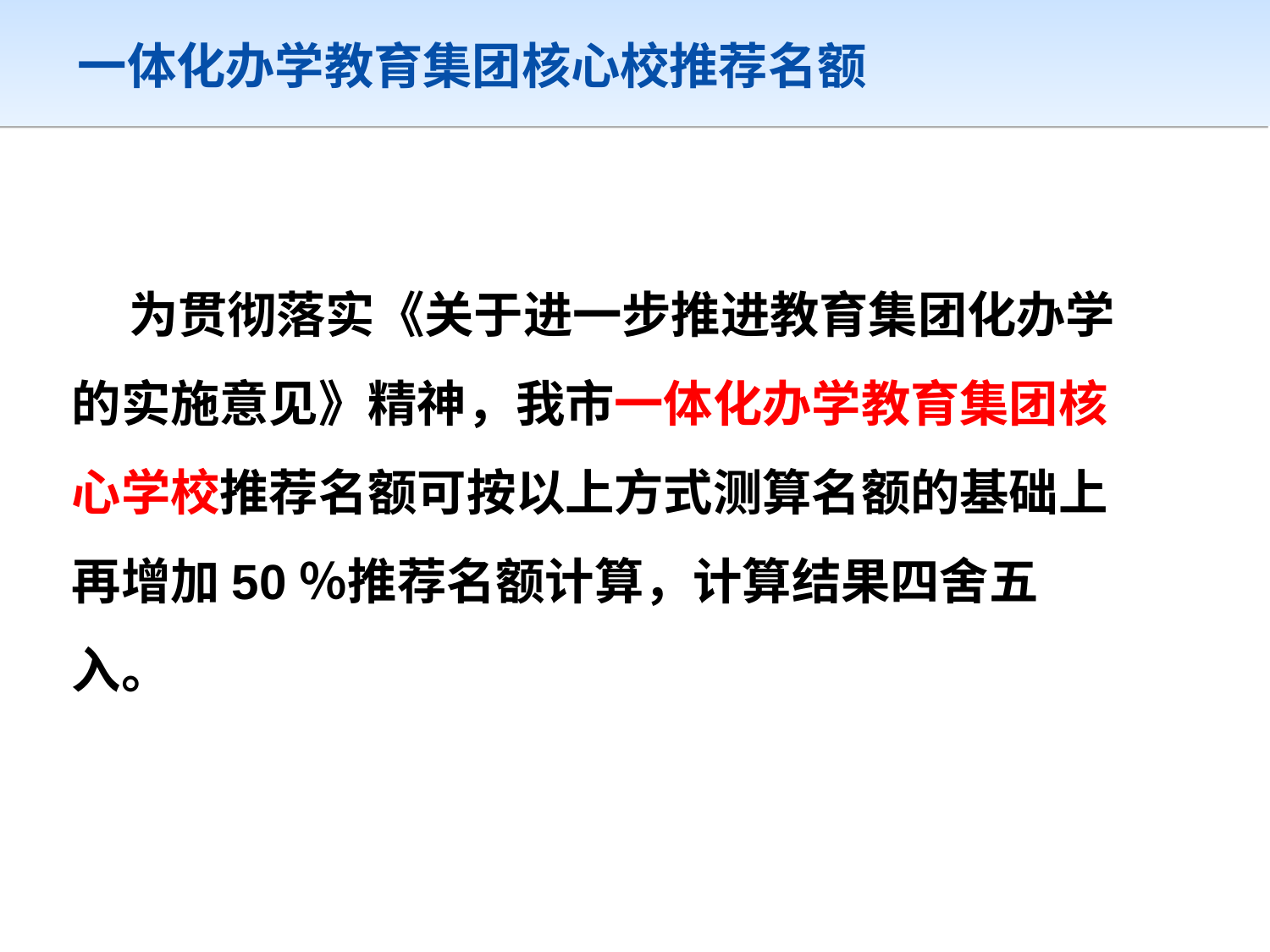

# 一体化办学教育集团核心校推荐名额
    为贯彻落实《关于进一步推进教育集团化办学的实施意见》精神，我市一体化办学教育集团核心学校推荐名额可按以上方式测算名额的基础上再增加50％推荐名额计算，计算结果四舍五入。